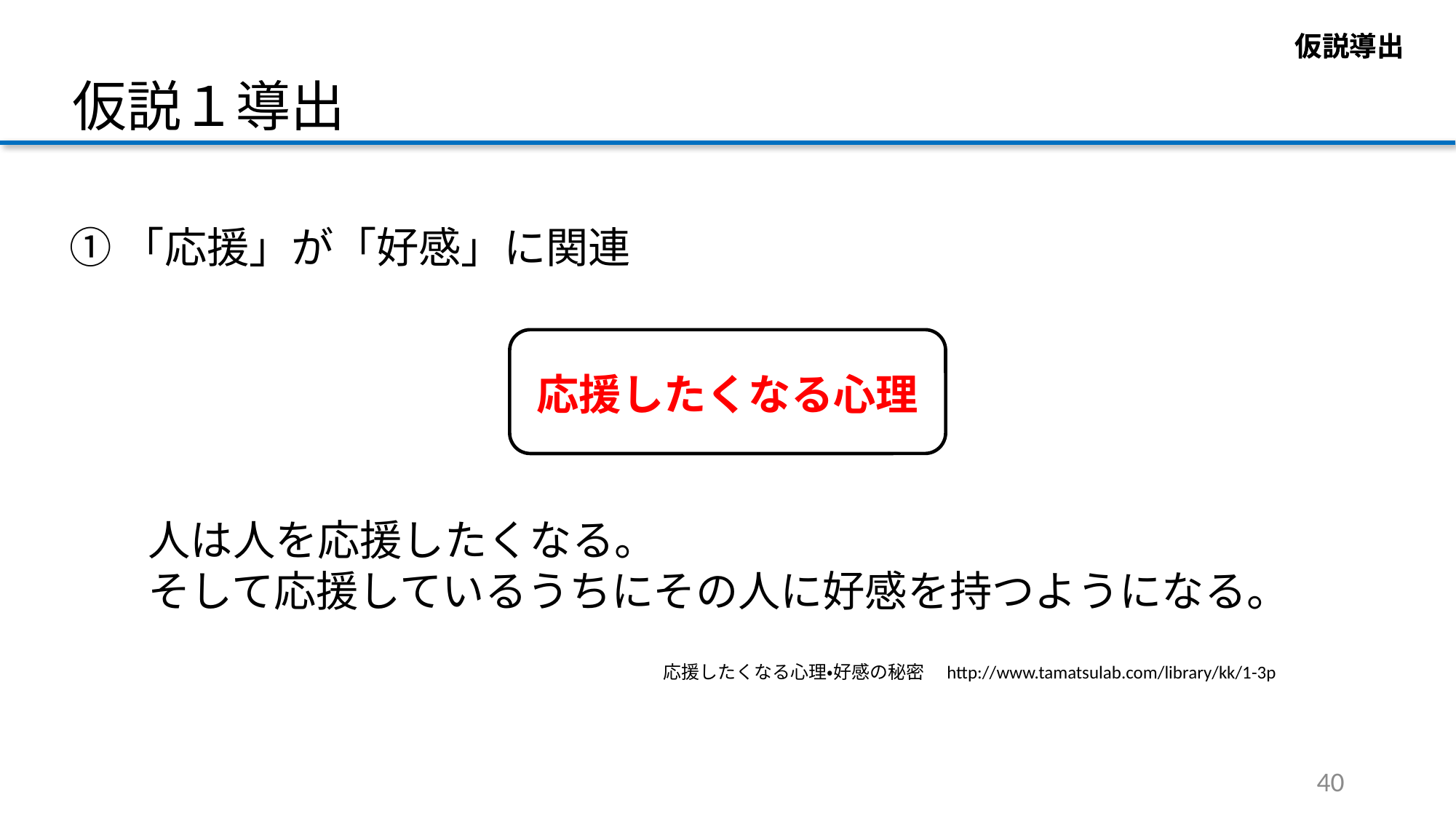

仮説導出
仮説導出
仮説１導出
①「応援」が「好感」に関連

応援したくなる心理
人は人を応援したくなる。
そして応援しているうちにその人に好感を持つようになる。
応援したくなる心理・好感の秘密　http://www.tamatsulab.com/library/kk/1-3p
40